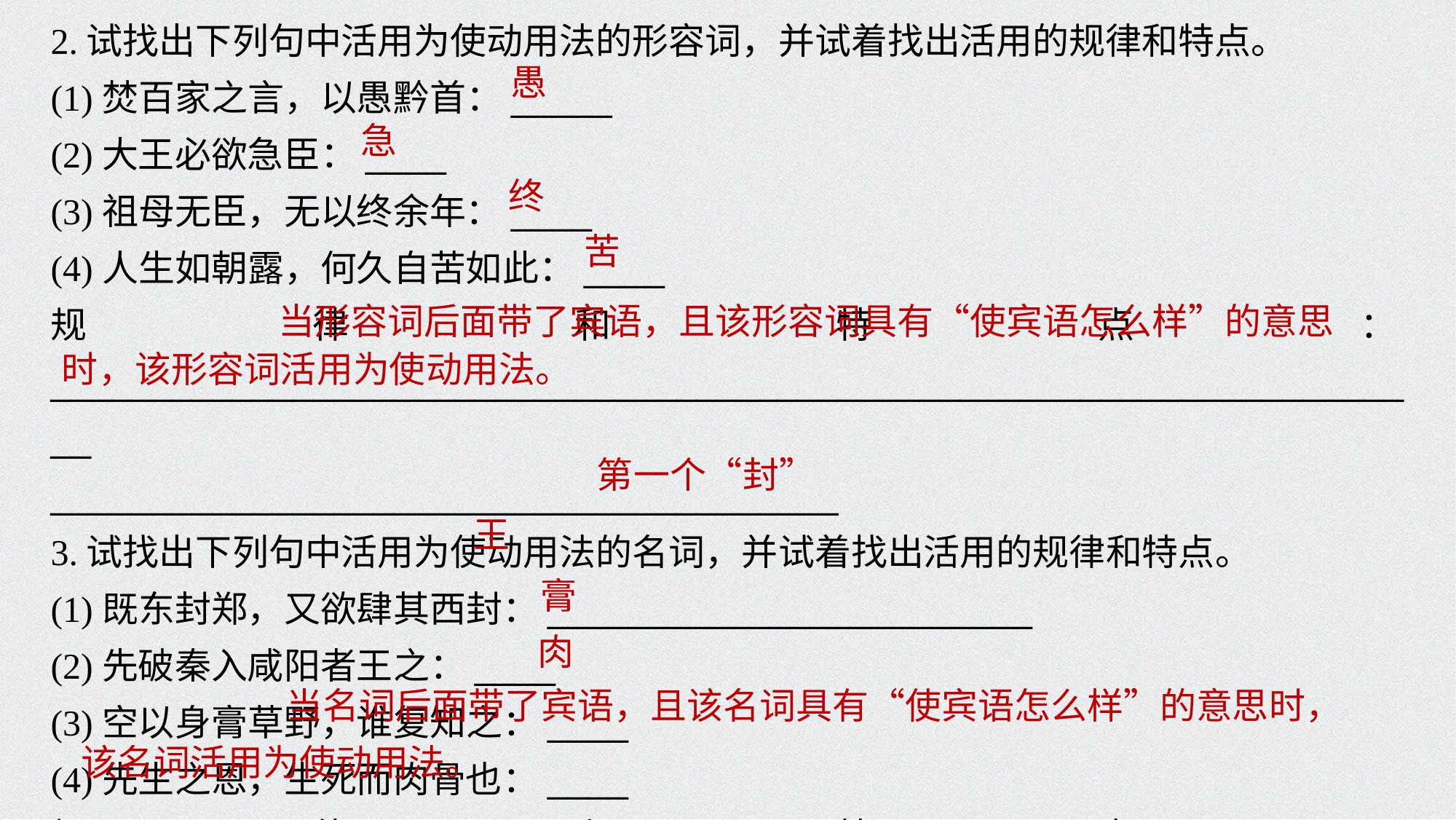

2.试找出下列句中活用为使动用法的形容词，并试着找出活用的规律和特点。
(1)焚百家之言，以愚黔首：_____
(2)大王必欲急臣：____
(3)祖母无臣，无以终余年：____
(4)人生如朝露，何久自苦如此：____
规律和特点：_____________________________________________________________________
_______________________________________
3.试找出下列句中活用为使动用法的名词，并试着找出活用的规律和特点。
(1)既东封郑，又欲肆其西封：________________________
(2)先破秦入咸阳者王之：____
(3)空以身膏草野，谁复知之：____
(4)先生之恩，生死而肉骨也：____
规律和特点：____________________________________________________________________
____________________________
愚
急
终
苦
当形容词后面带了宾语，且该形容词具有“使宾语怎么样”的意思
时，该形容词活用为使动用法。
第一个“封”
王
膏
肉
当名词后面带了宾语，且该名词具有“使宾语怎么样”的意思时，
该名词活用为使动用法。